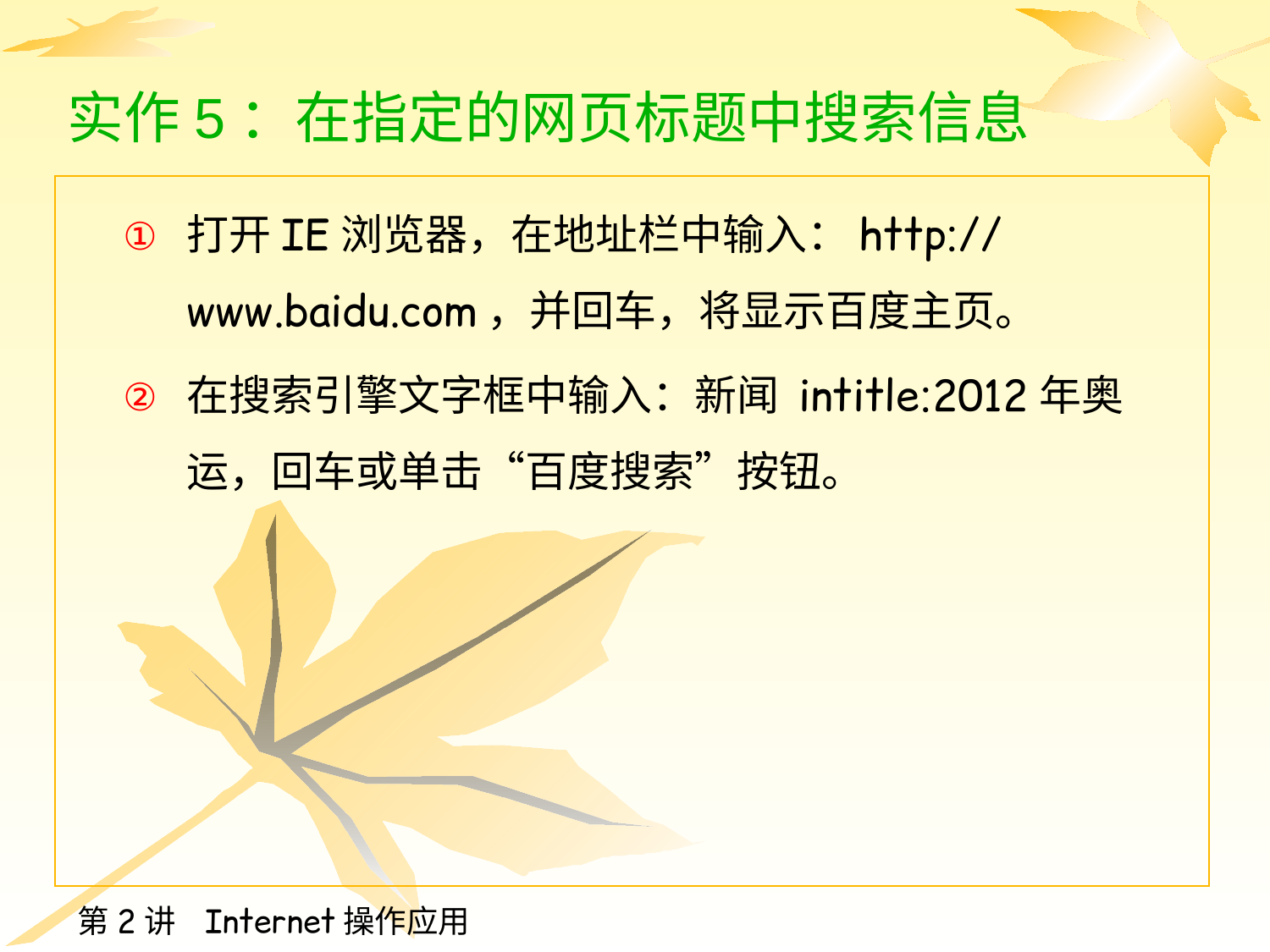

# 实作5：在指定的网页标题中搜索信息
打开IE浏览器，在地址栏中输入：http://www.baidu.com，并回车，将显示百度主页。
在搜索引擎文字框中输入：新闻 intitle:2012年奥运，回车或单击“百度搜索”按钮。